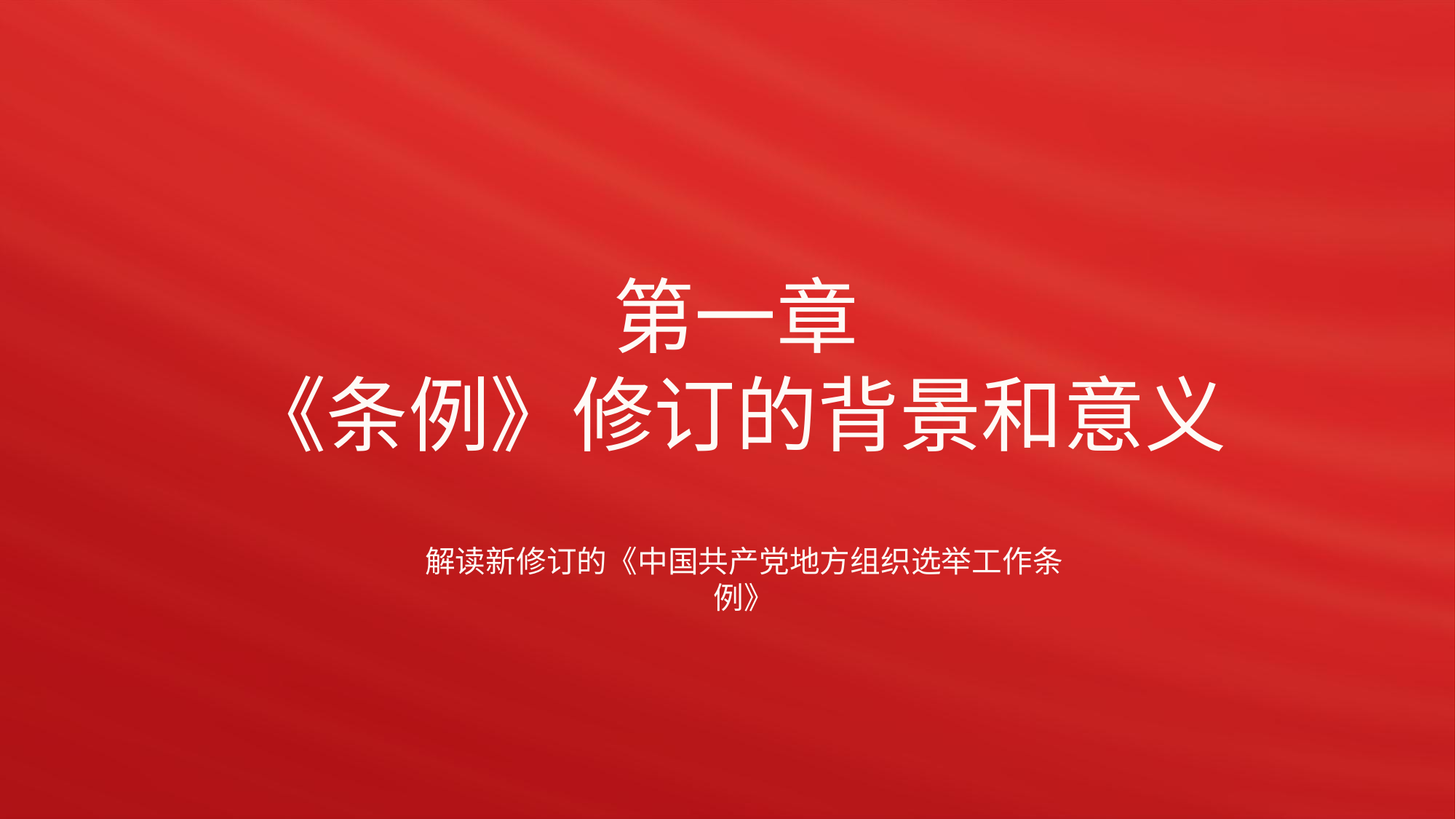

第一章
《条例》修订的背景和意义
解读新修订的《中国共产党地方组织选举工作条例》